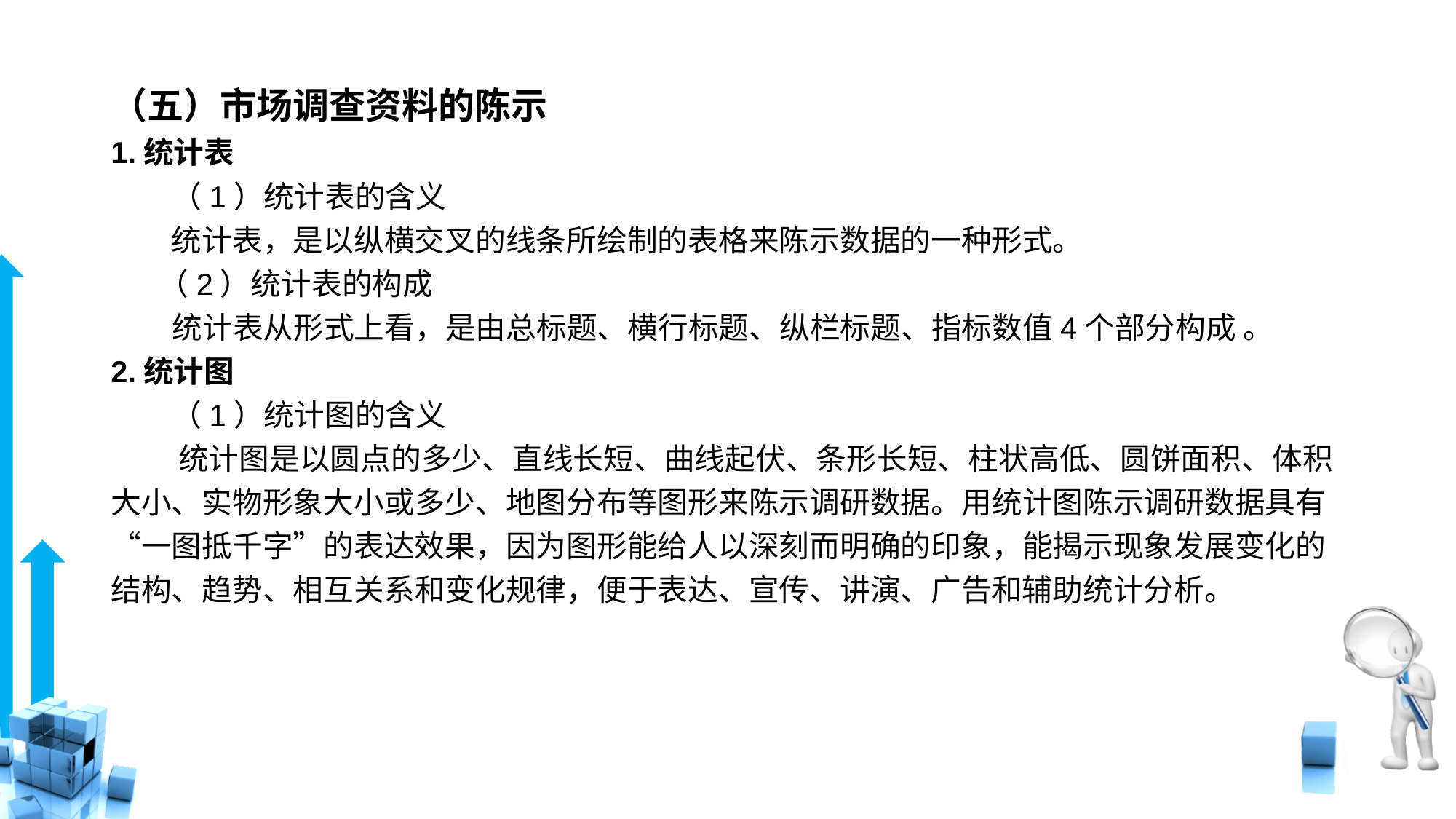

# （五）市场调查资料的陈示
1.统计表
　　（1）统计表的含义
　　统计表，是以纵横交叉的线条所绘制的表格来陈示数据的一种形式。
      （2）统计表的构成
        统计表从形式上看，是由总标题、横行标题、纵栏标题、指标数值4个部分构成 。
2.统计图
　　（1）统计图的含义
　　 统计图是以圆点的多少、直线长短、曲线起伏、条形长短、柱状高低、圆饼面积、体积大小、实物形象大小或多少、地图分布等图形来陈示调研数据。用统计图陈示调研数据具有“一图抵千字”的表达效果，因为图形能给人以深刻而明确的印象，能揭示现象发展变化的结构、趋势、相互关系和变化规律，便于表达、宣传、讲演、广告和辅助统计分析。